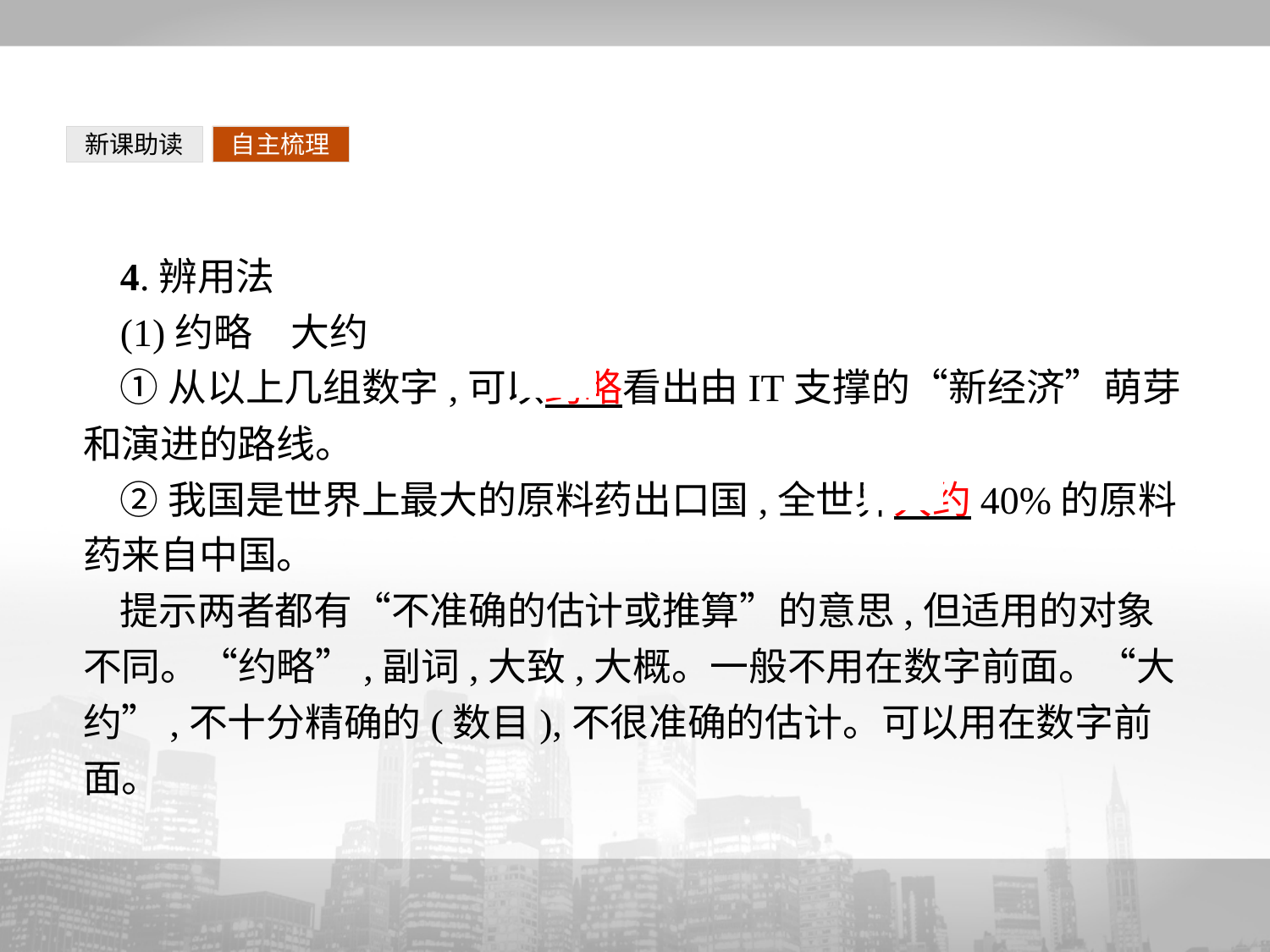

新课助读
自主梳理
4.辨用法
(1)约略　大约
①从以上几组数字,可以约略看出由IT支撑的“新经济”萌芽和演进的路线。
②我国是世界上最大的原料药出口国,全世界大约40%的原料药来自中国。
提示两者都有“不准确的估计或推算”的意思,但适用的对象不同。“约略”,副词,大致,大概。一般不用在数字前面。“大约”,不十分精确的(数目),不很准确的估计。可以用在数字前面。